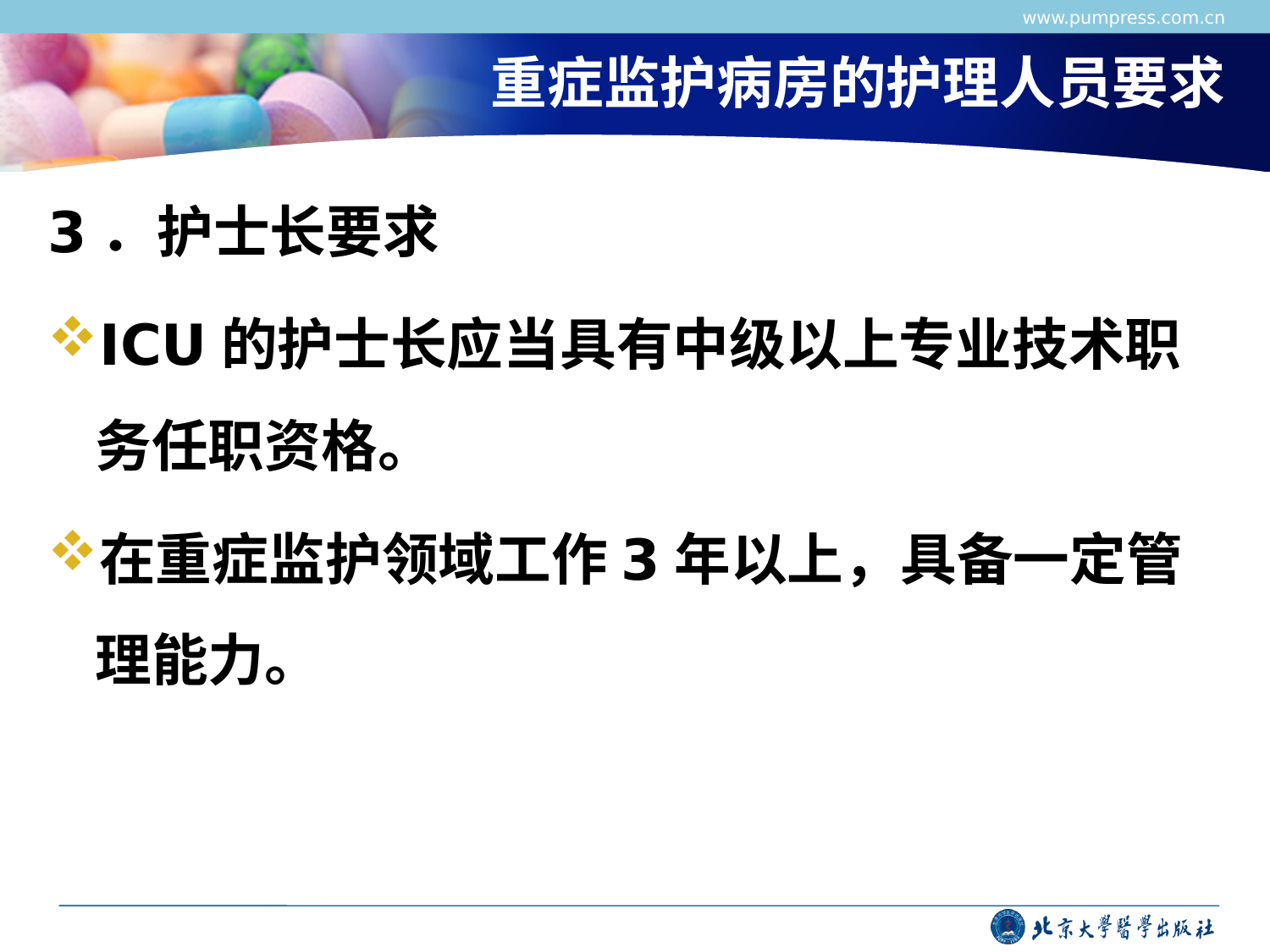

www.pumpress.com.cn
# 重症监护病房的护理人员要求
3．护士长要求
ICU的护士长应当具有中级以上专业技术职务任职资格。
在重症监护领域工作3年以上，具备一定管理能力。